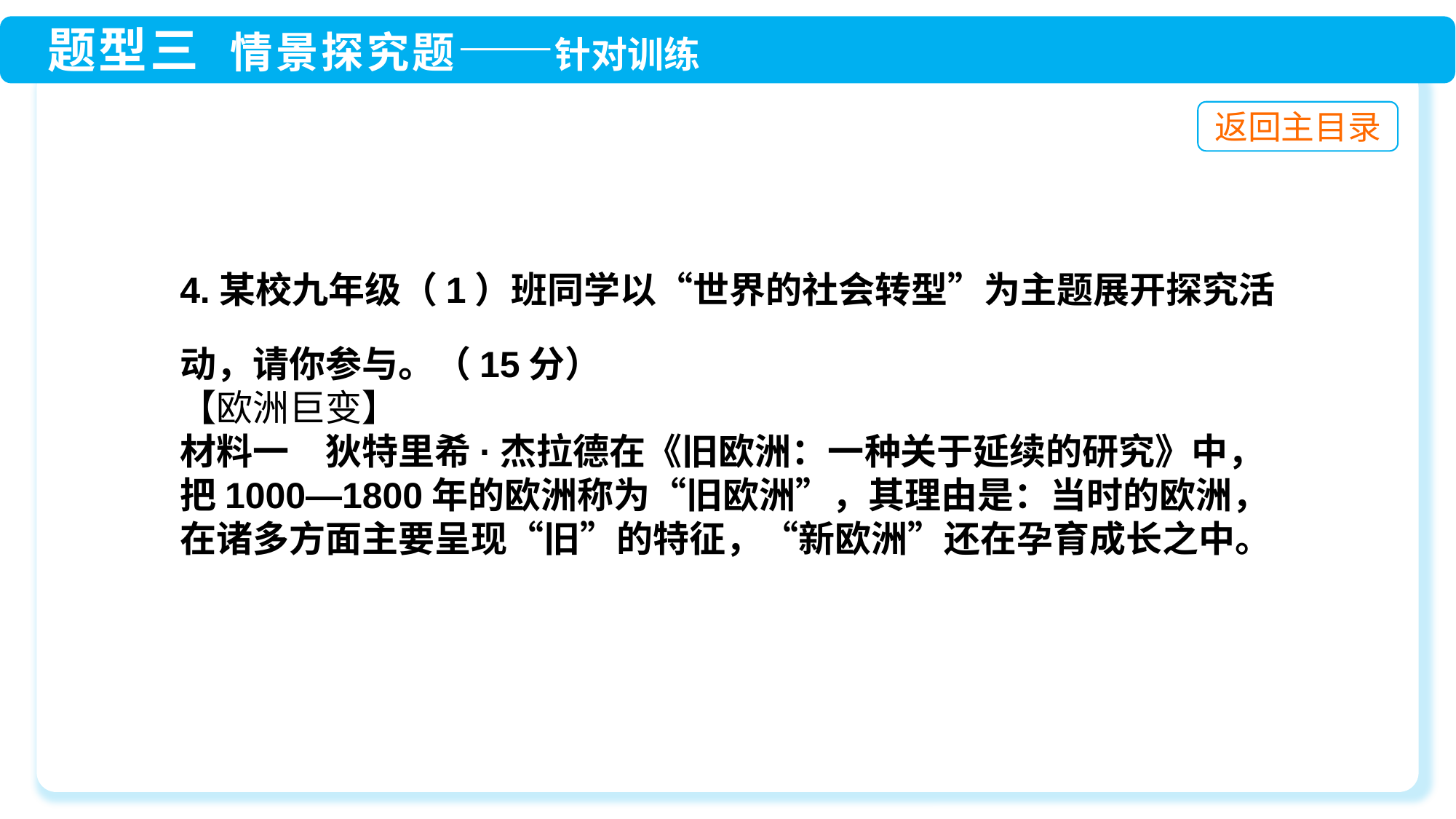

4.某校九年级（1）班同学以“世界的社会转型”为主题展开探究活动，请你参与。（15分）
【欧洲巨变】
材料一　狄特里希·杰拉德在《旧欧洲：一种关于延续的研究》中，把1000—1800年的欧洲称为“旧欧洲”，其理由是：当时的欧洲，在诸多方面主要呈现“旧”的特征，“新欧洲”还在孕育成长之中。